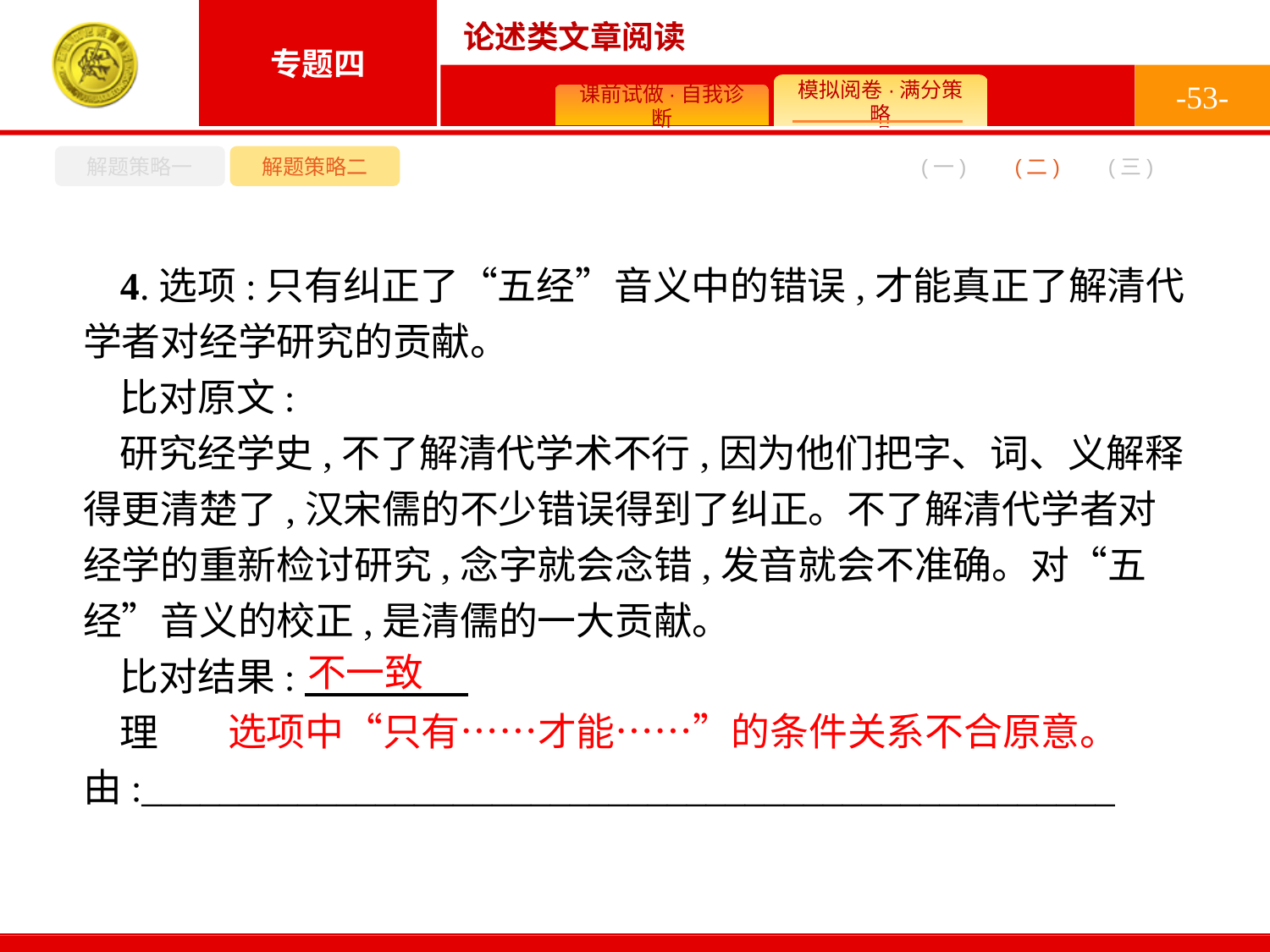

-53-
解题策略一
解题策略二
(二)
(一)
(三)
4.选项:只有纠正了“五经”音义中的错误,才能真正了解清代学者对经学研究的贡献。
比对原文:
研究经学史,不了解清代学术不行,因为他们把字、词、义解释得更清楚了,汉宋儒的不少错误得到了纠正。不了解清代学者对经学的重新检讨研究,念字就会念错,发音就会不准确。对“五经”音义的校正,是清儒的一大贡献。
比对结果:
理由:__________________________________________________
不一致
选项中“只有……才能……”的条件关系不合原意。